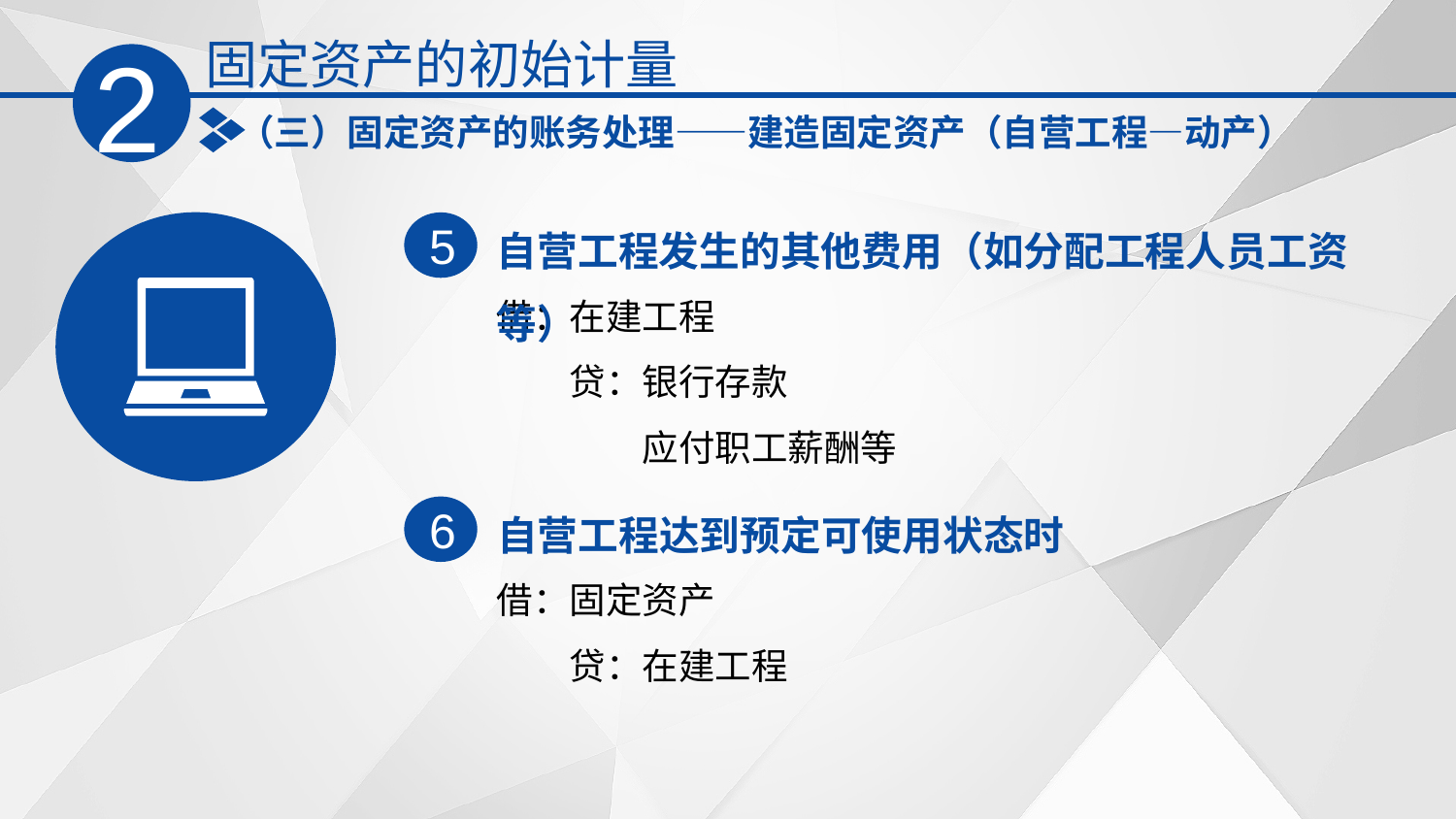

固定资产的初始计量
2

（三）固定资产的账务处理——建造固定资产（自营工程—动产）

自营工程发生的其他费用（如分配工程人员工资等）

5
借：在建工程
　　贷：银行存款
　　　　应付职工薪酬等
自营工程达到预定可使用状态时
6
借：固定资产
　　贷：在建工程